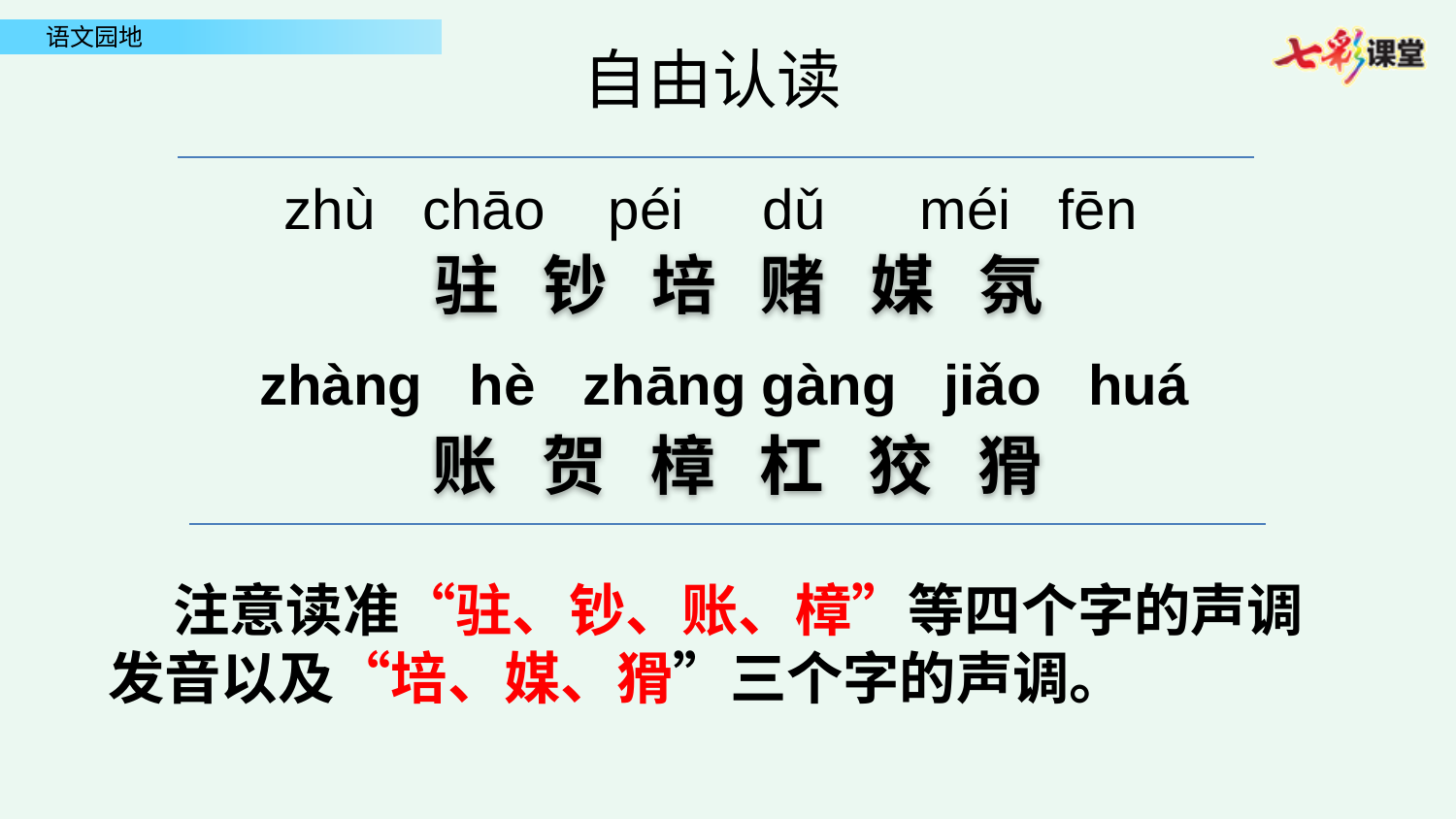

自由认读
  zhù   chāo    péi     dǔ      méi   fēn
驻   钞   培   赌   媒   氛
zhàng   hè   zhāng gàng   jiǎo   huá
账   贺   樟   杠   狡   猾
    注意读准“驻、钞、账、樟”等四个字的声调发音以及“培、媒、猾”三个字的声调。